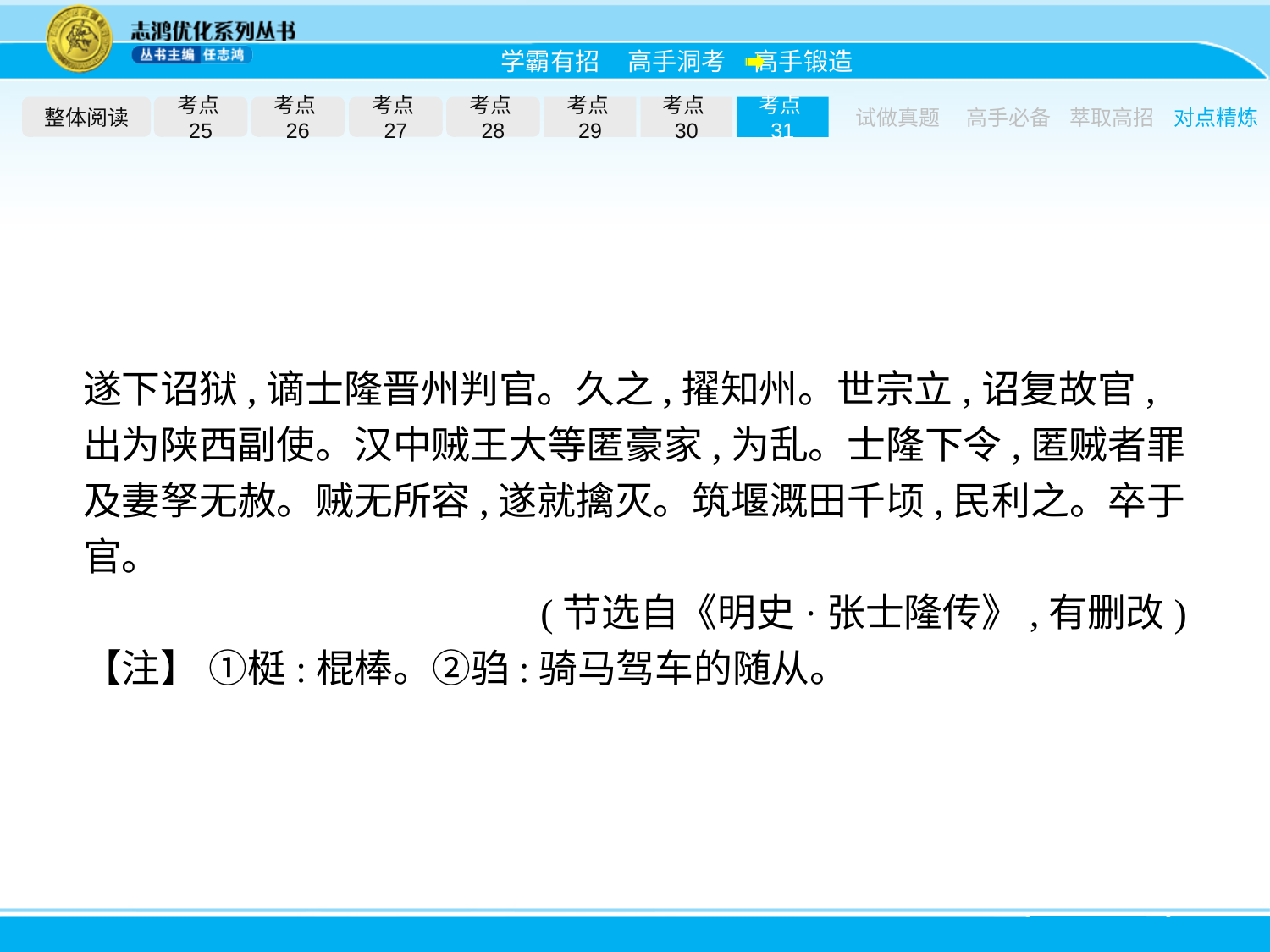

整体阅读
考点25
考点26
考点27
考点28
考点29
考点30
考点31
试做真题
高手必备
萃取高招
对点精炼
遂下诏狱,谪士隆晋州判官。久之,擢知州。世宗立,诏复故官,出为陕西副使。汉中贼王大等匿豪家,为乱。士隆下令,匿贼者罪及妻孥无赦。贼无所容,遂就擒灭。筑堰溉田千顷,民利之。卒于官。
(节选自《明史·张士隆传》,有删改)
【注】 ①梃:棍棒。②驺:骑马驾车的随从。